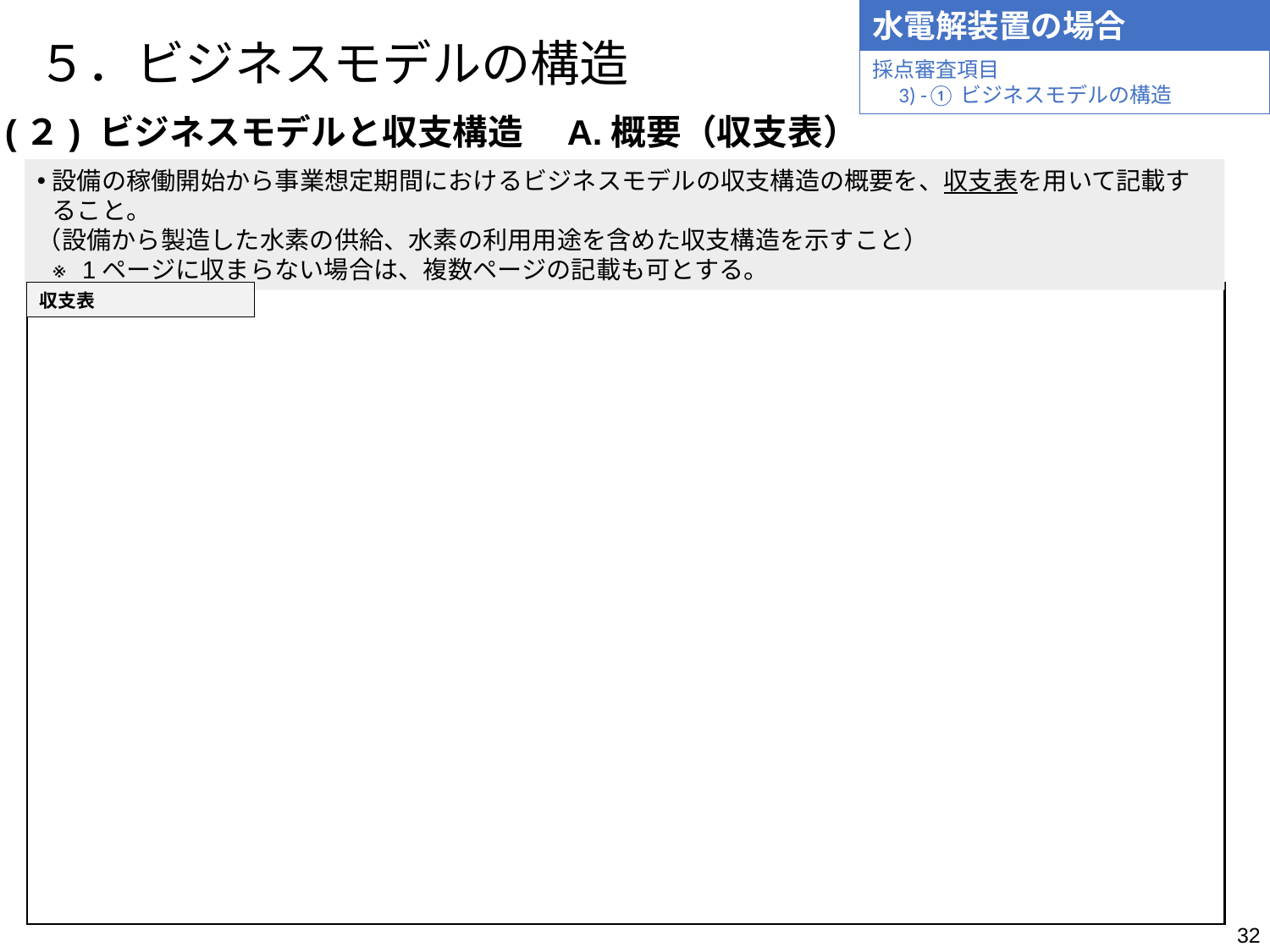

水電解装置の場合
# ５．ビジネスモデルの構造
採点審査項目
　3) -①ビジネスモデルの構造
(２) ビジネスモデルと収支構造　A.概要（収支表）
設備の稼働開始から事業想定期間におけるビジネスモデルの収支構造の概要を、収支表を用いて記載すること。
（設備から製造した水素の供給、水素の利用用途を含めた収支構造を示すこと）
1ページに収まらない場合は、複数ページの記載も可とする。

収支表